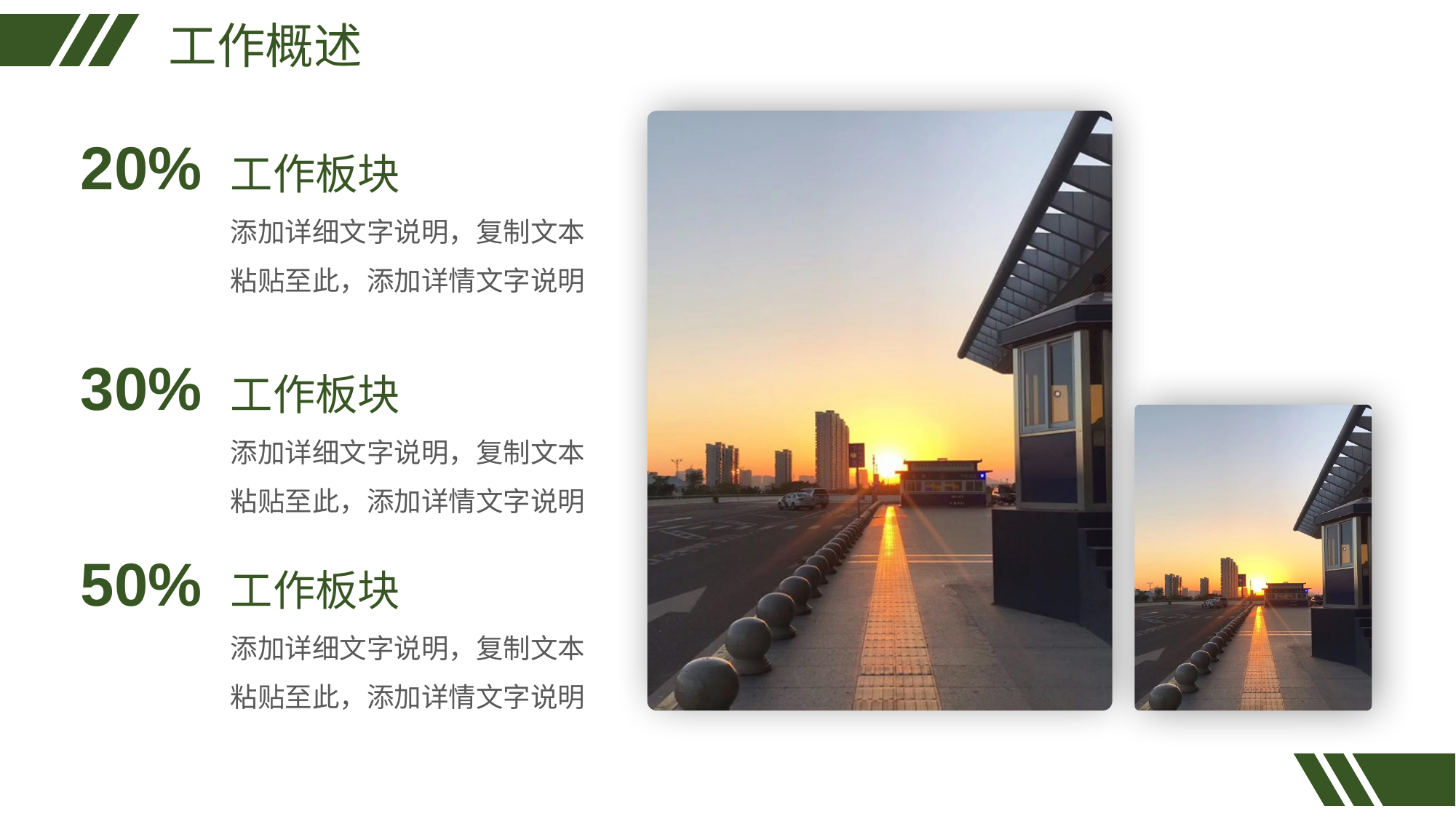

工作概述

工作板块
添加详细文字说明，复制文本粘贴至此，添加详情文字说明
20%
工作板块
添加详细文字说明，复制文本粘贴至此，添加详情文字说明
30%

工作板块
添加详细文字说明，复制文本粘贴至此，添加详情文字说明
50%